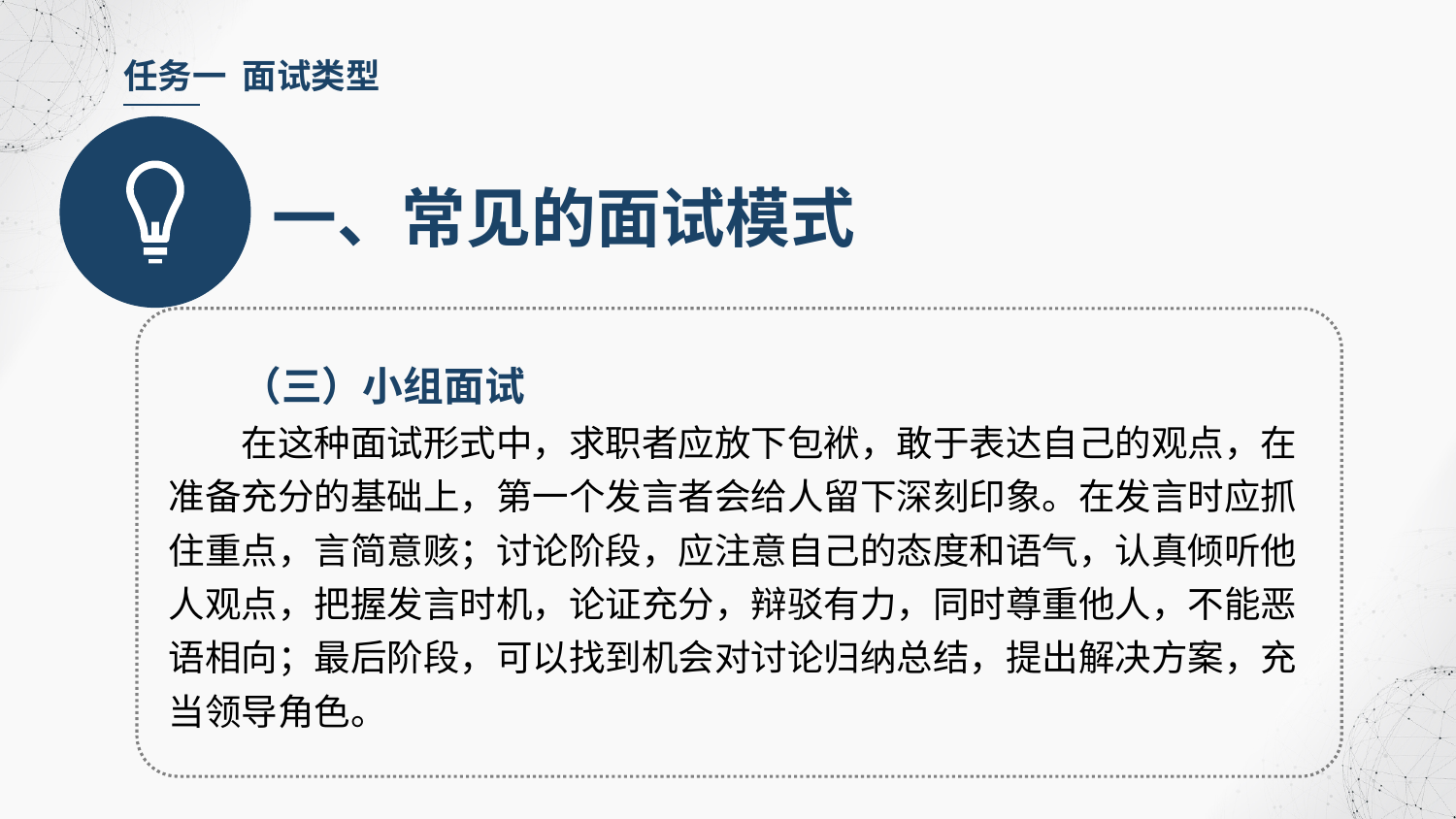

任务一  面试类型

一、常见的面试模式

（三）小组面试
在这种面试形式中，求职者应放下包袱，敢于表达自己的观点，在准备充分的基础上，第一个发言者会给人留下深刻印象。在发言时应抓住重点，言简意赅；讨论阶段，应注意自己的态度和语气，认真倾听他人观点，把握发言时机，论证充分，辩驳有力，同时尊重他人，不能恶语相向；最后阶段，可以找到机会对讨论归纳总结，提出解决方案，充当领导角色。